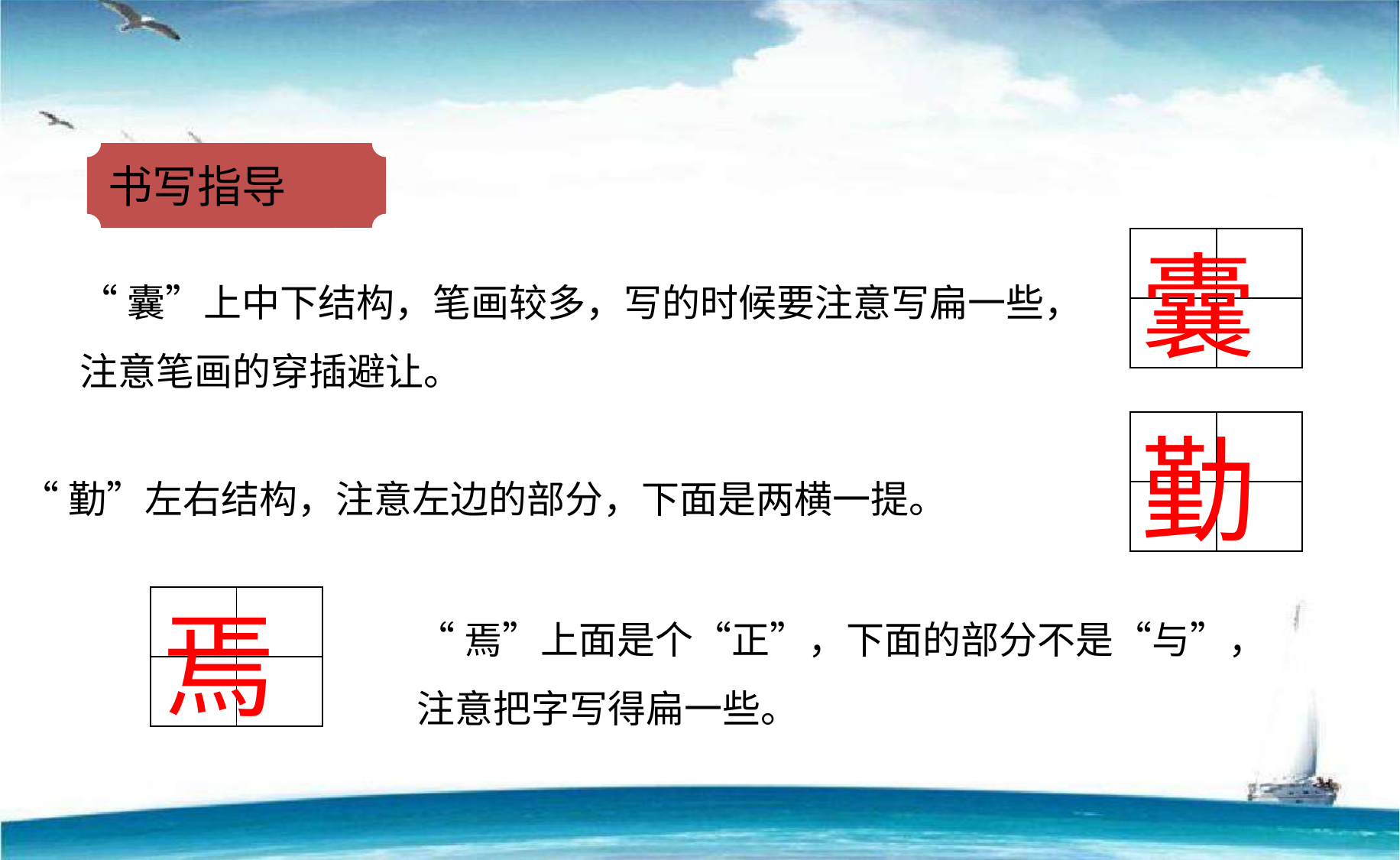

书写指导
|  |  |
| --- | --- |
|  |  |
囊
“囊”上中下结构，笔画较多，写的时候要注意写扁一些，注意笔画的穿插避让。
|  |  |
| --- | --- |
|  |  |
勤
“勤”左右结构，注意左边的部分，下面是两横一提。
|  |  |
| --- | --- |
|  |  |
焉
“焉”上面是个“正”，下面的部分不是“与”，注意把字写得扁一些。